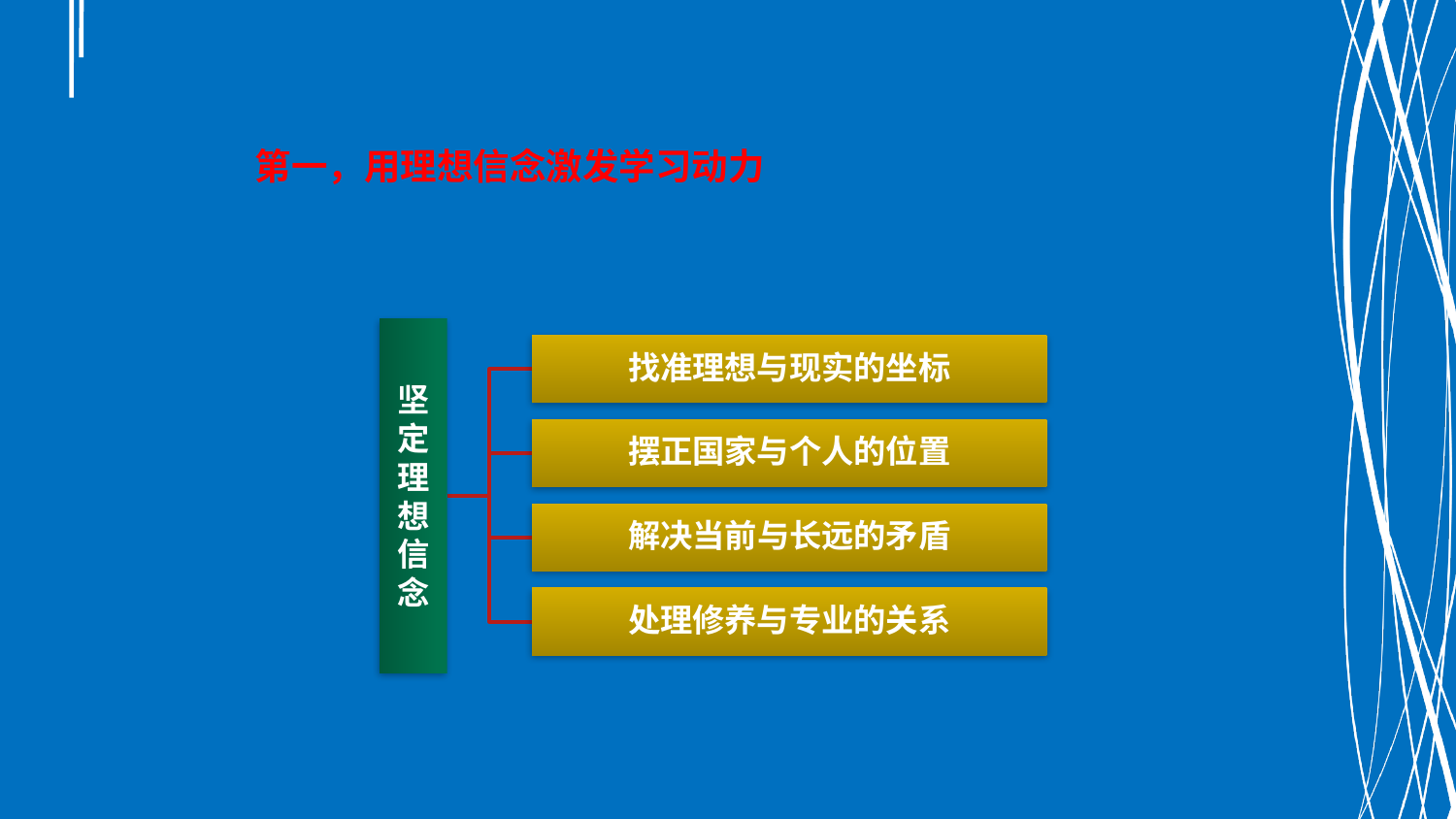

第一，用理想信念激发学习动力

坚定理想信念
找准理想与现实的坐标
摆正国家与个人的位置
解决当前与长远的矛盾
处理修养与专业的关系